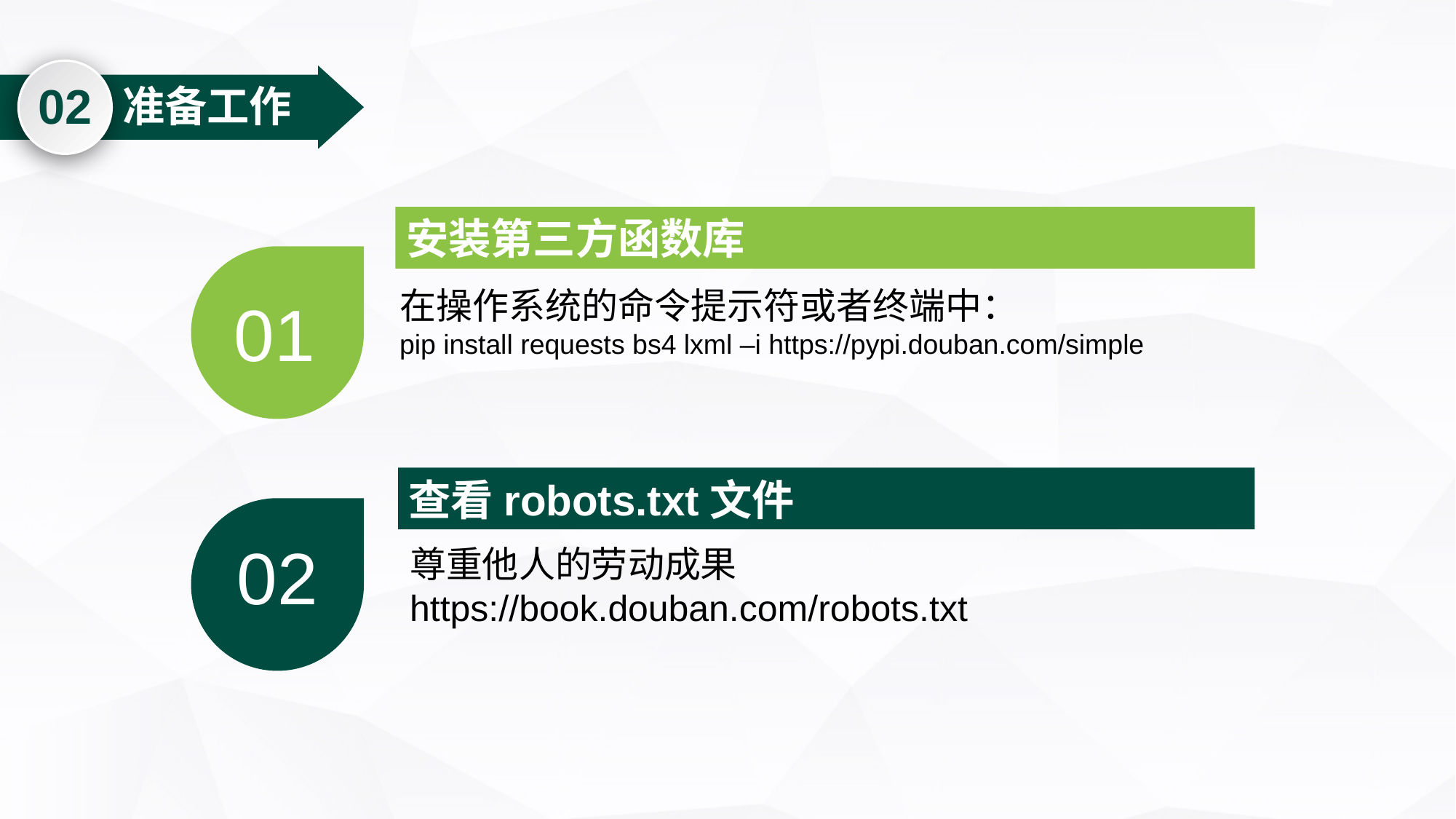

02
准备工作
安装第三方函数库

01
在操作系统的命令提示符或者终端中：
pip install requests bs4 lxml –i https://pypi.douban.com/simple
查看robots.txt文件

02
尊重他人的劳动成果
https://book.douban.com/robots.txt